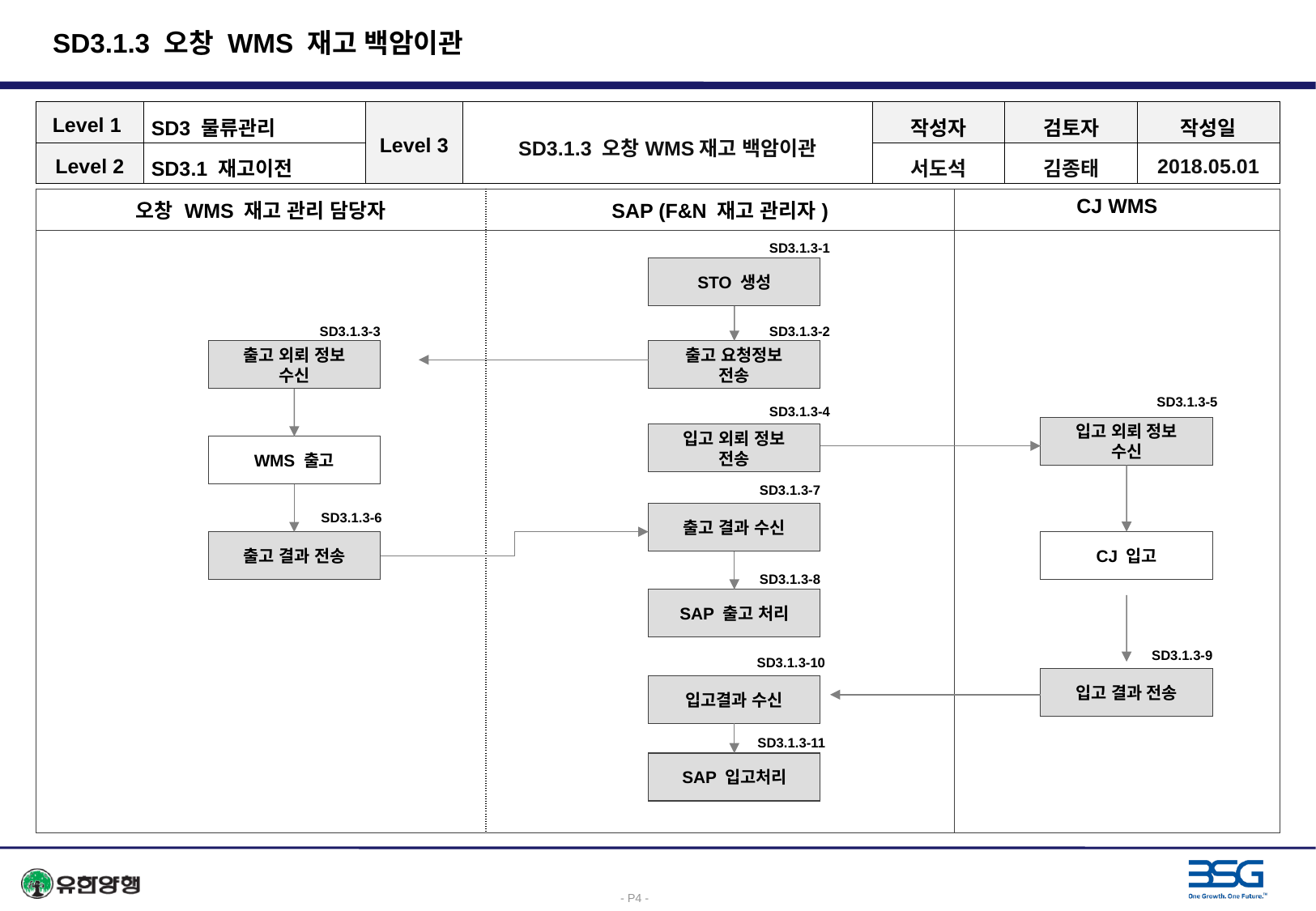

# SD3.1.3 오창 WMS 재고 백암이관
| Level 1 | SD3 물류관리 | Level 3 | SD3.1.3 오창WMS재고 백암이관 | 작성자 | 검토자 | 작성일 |
| --- | --- | --- | --- | --- | --- | --- |
| Level 2 | SD3.1 재고이전 |  |  | 서도석 | 김종태 | 2018.05.01 |
| 오창 WMS 재고 관리 담당자 | SAP (F&N 재고 관리자) | CJ WMS |
| --- | --- | --- |
|  |  |  |
SD3.1.3-1
STO 생성
SD3.1.3-3
SD3.1.3-2
출고 외뢰 정보
수신
출고 요청정보
전송
SD3.1.3-5
SD3.1.3-4
입고 외뢰 정보
수신
입고 외뢰 정보
전송
WMS 출고
SD3.1.3-7
출고 결과 수신
SD3.1.3-6
CJ 입고
출고 결과 전송
SD3.1.3-8
SAP 출고 처리
SD3.1.3-9
SD3.1.3-10
입고 결과 전송
입고결과 수신
SD3.1.3-11
SAP 입고처리